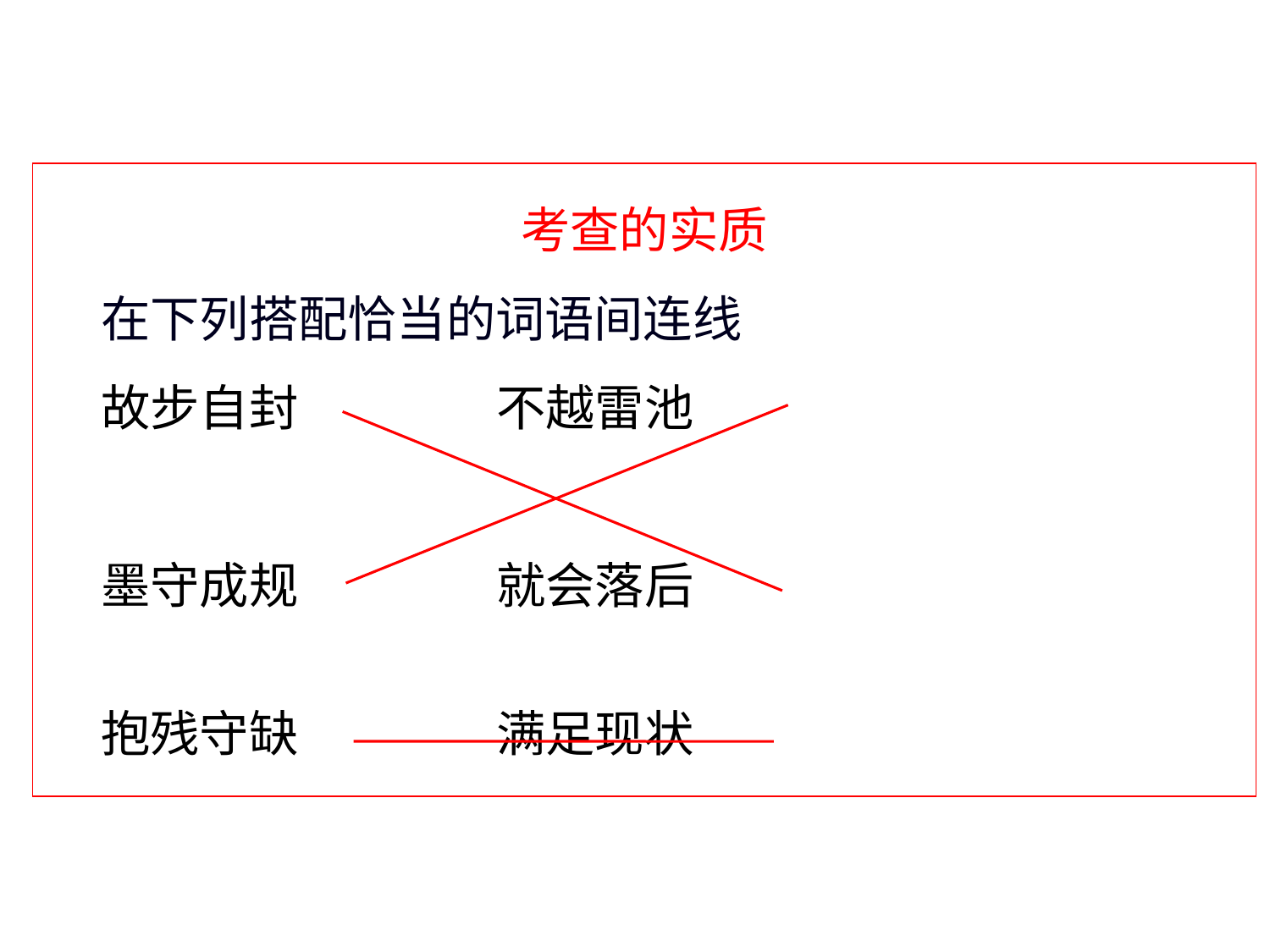

考查的实质
    在下列搭配恰当的词语间连线
    故步自封                  不越雷池

    墨守成规                  就会落后

    抱残守缺                  满足现状